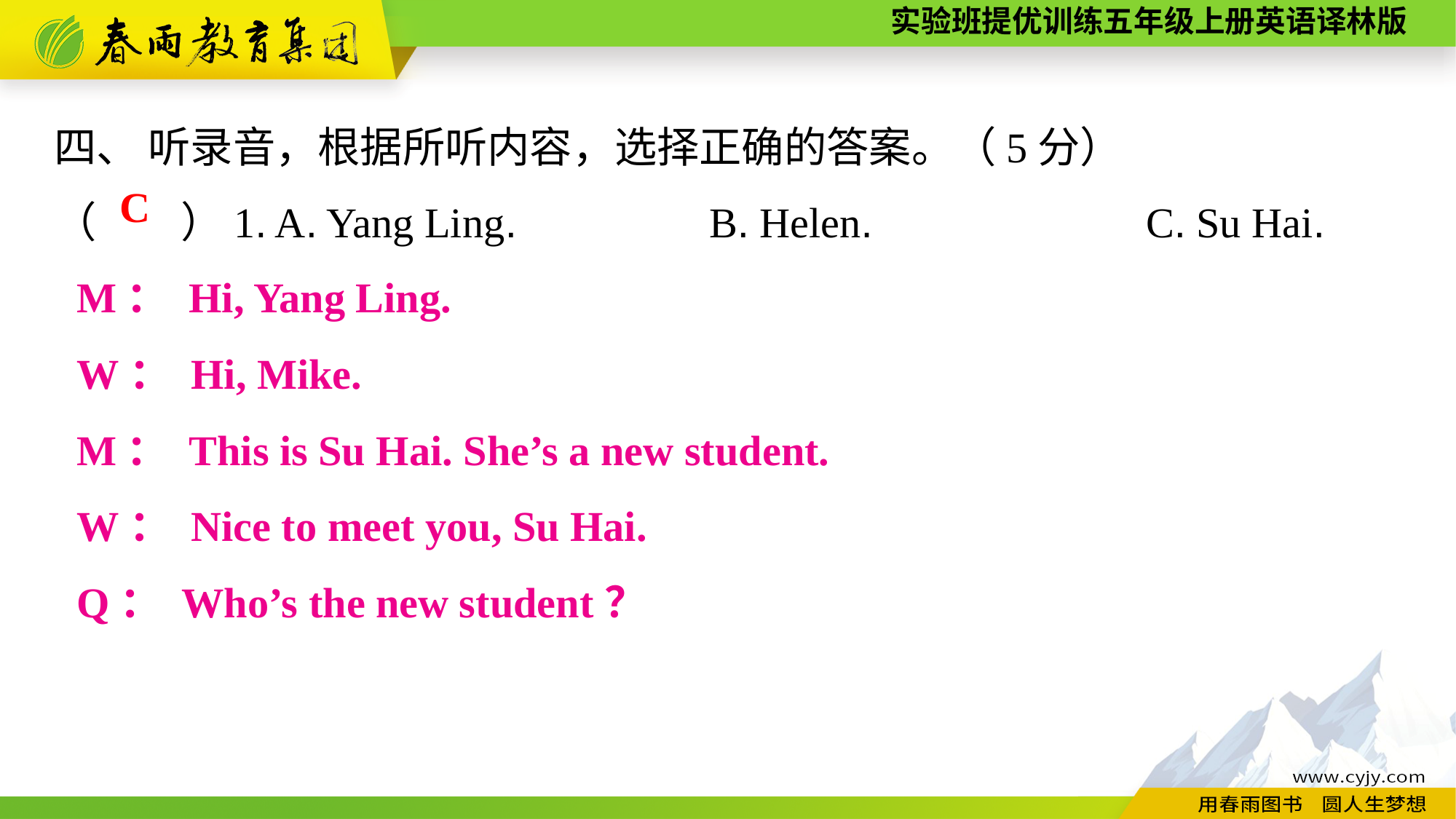

四、 听录音，根据所听内容，选择正确的答案。（5分）
（　　）1. A. Yang Ling.		B. Helen.			C. Su Hai.
C
M： Hi, Yang Ling.
W： Hi, Mike.
M： This is Su Hai. She’s a new student.
W： Nice to meet you, Su Hai.
Q： Who’s the new student？